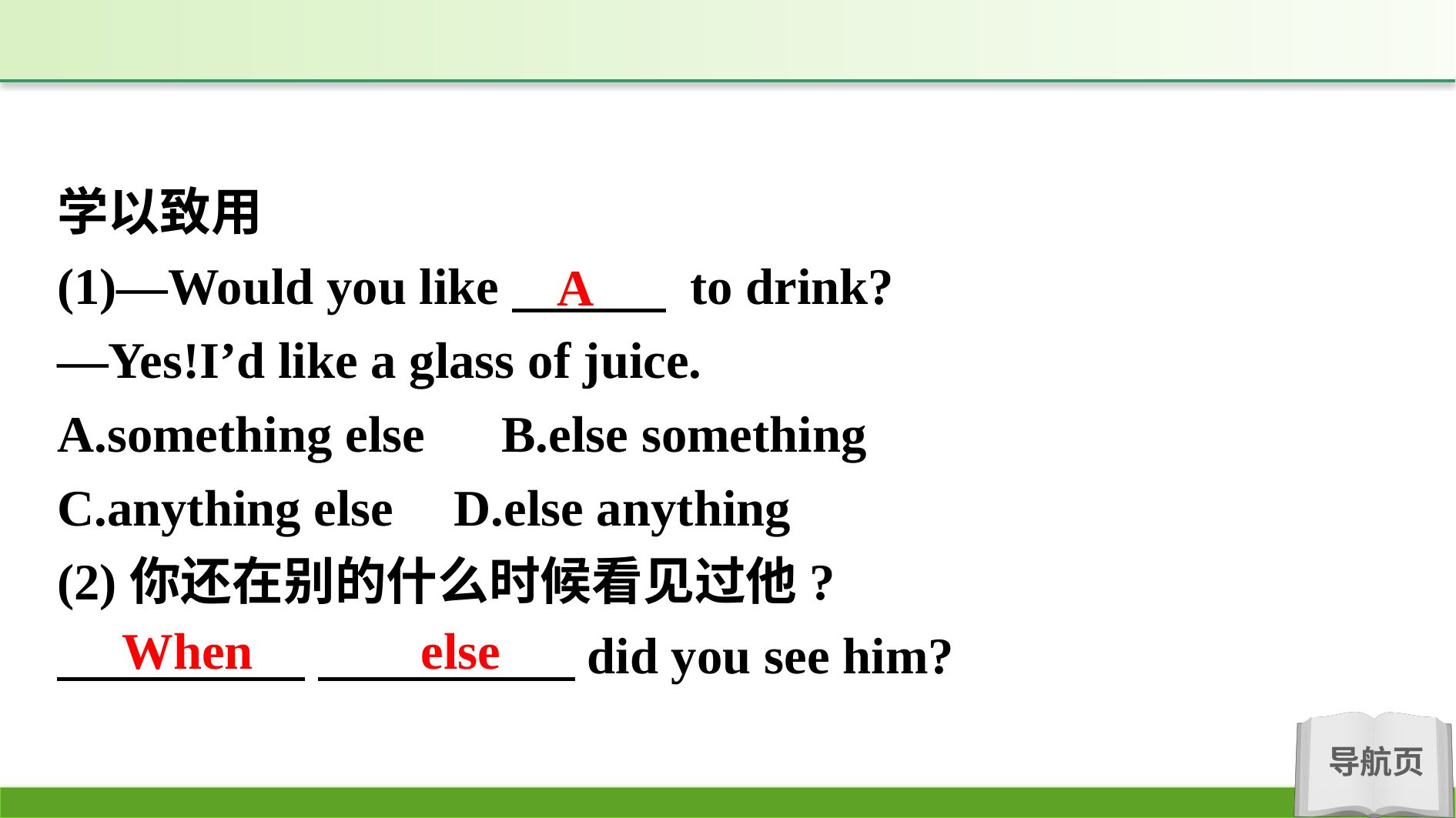

学以致用
(1)—Would you like　　　 to drink?
—Yes!I’d like a glass of juice.
A.something else　B.else something
C.anything else 	D.else anything
(2)你还在别的什么时候看见过他?
　　        　 　　　　　did you see him?
A
When             else